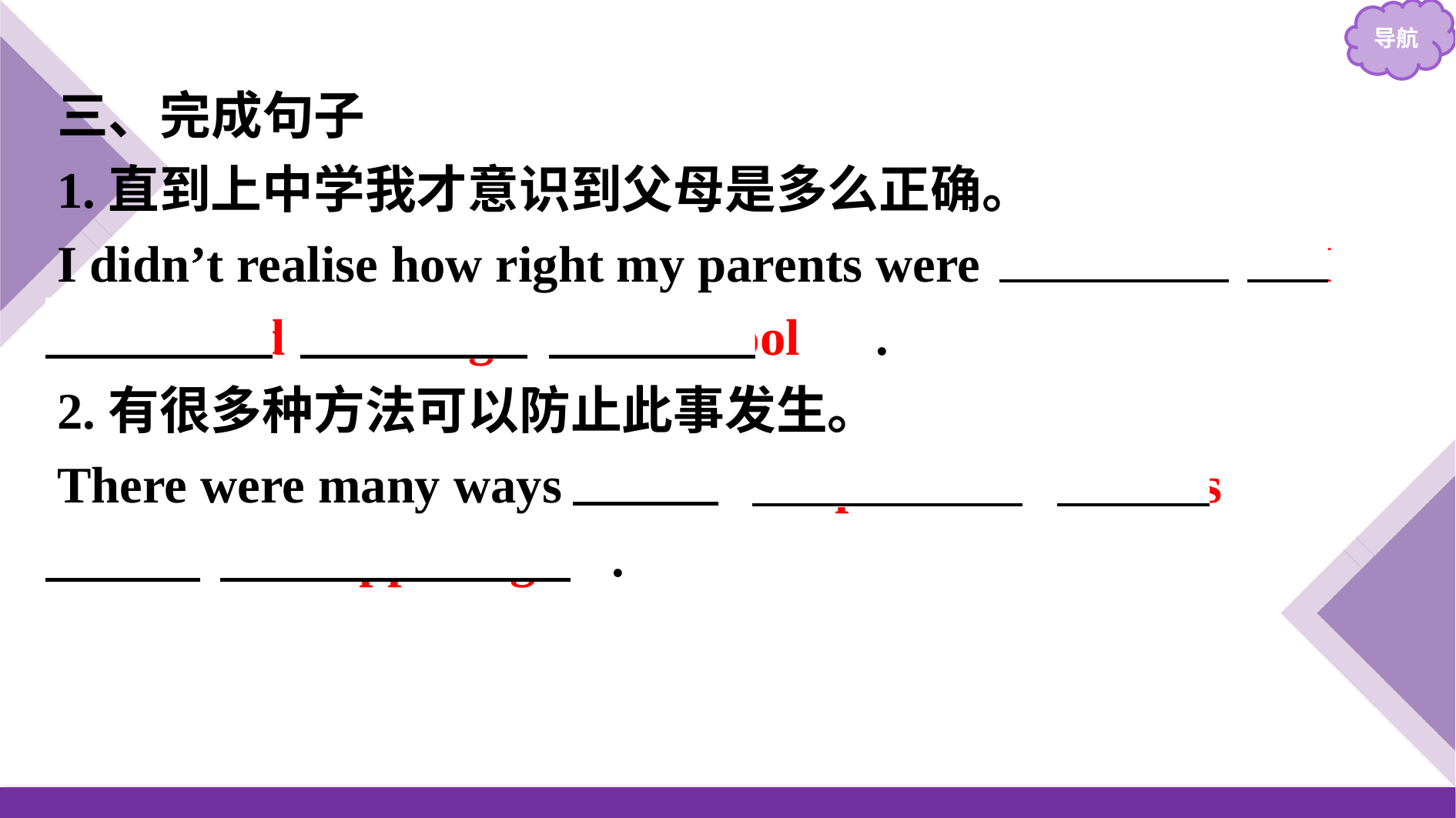

三、完成句子
1.直到上中学我才意识到父母是多么正确。
I didn’t realise how right my parents were 　until　 　I　 　entered　 　high　 　school　.
2.有很多种方法可以防止此事发生。
There were many ways 　to　 　prevent　 　this　 　from　 　happening　.